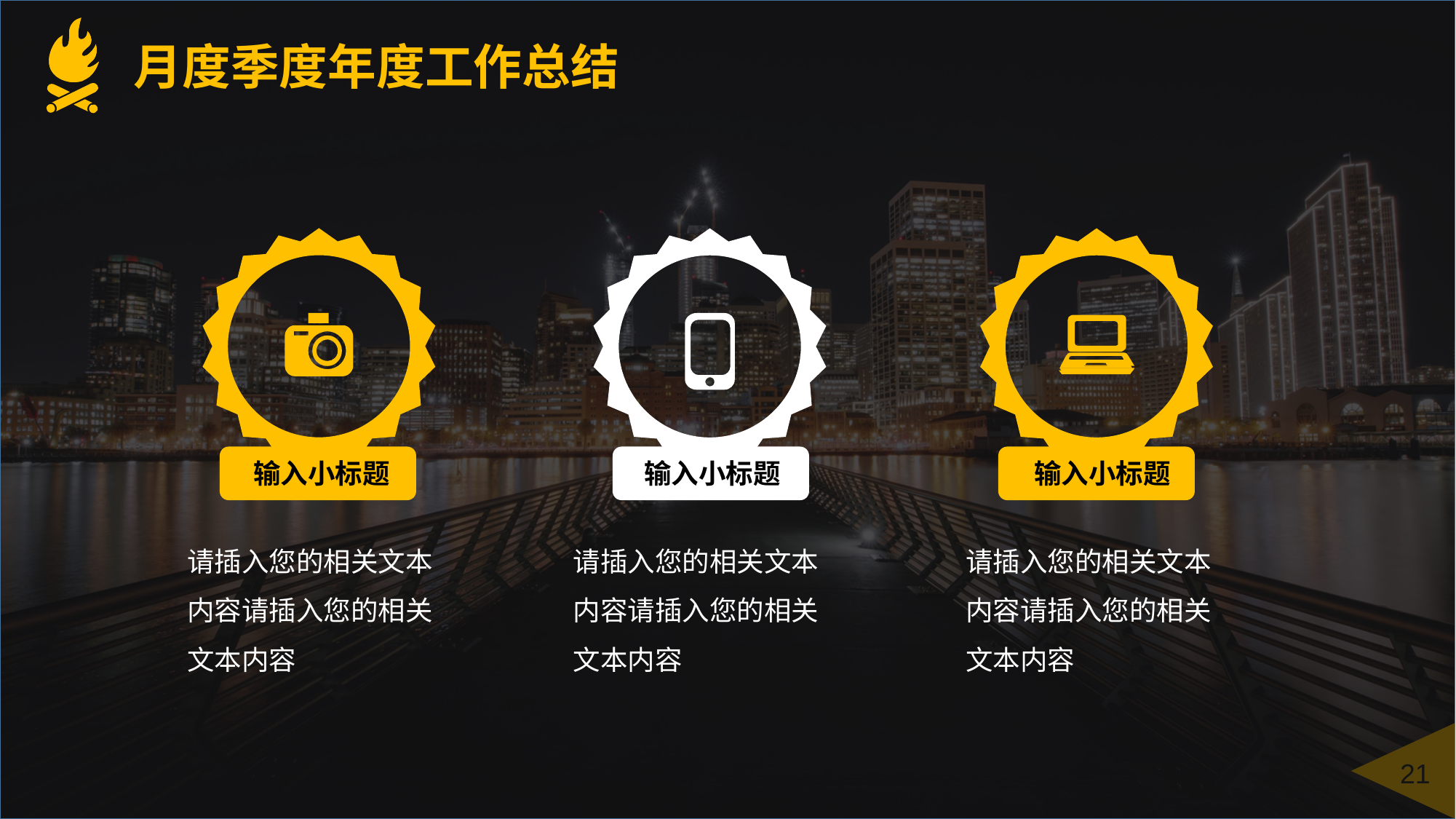

月度季度年度工作总结

输入小标题
请插入您的相关文本内容请插入您的相关文本内容

输入小标题
请插入您的相关文本内容请插入您的相关文本内容

输入小标题
请插入您的相关文本内容请插入您的相关文本内容